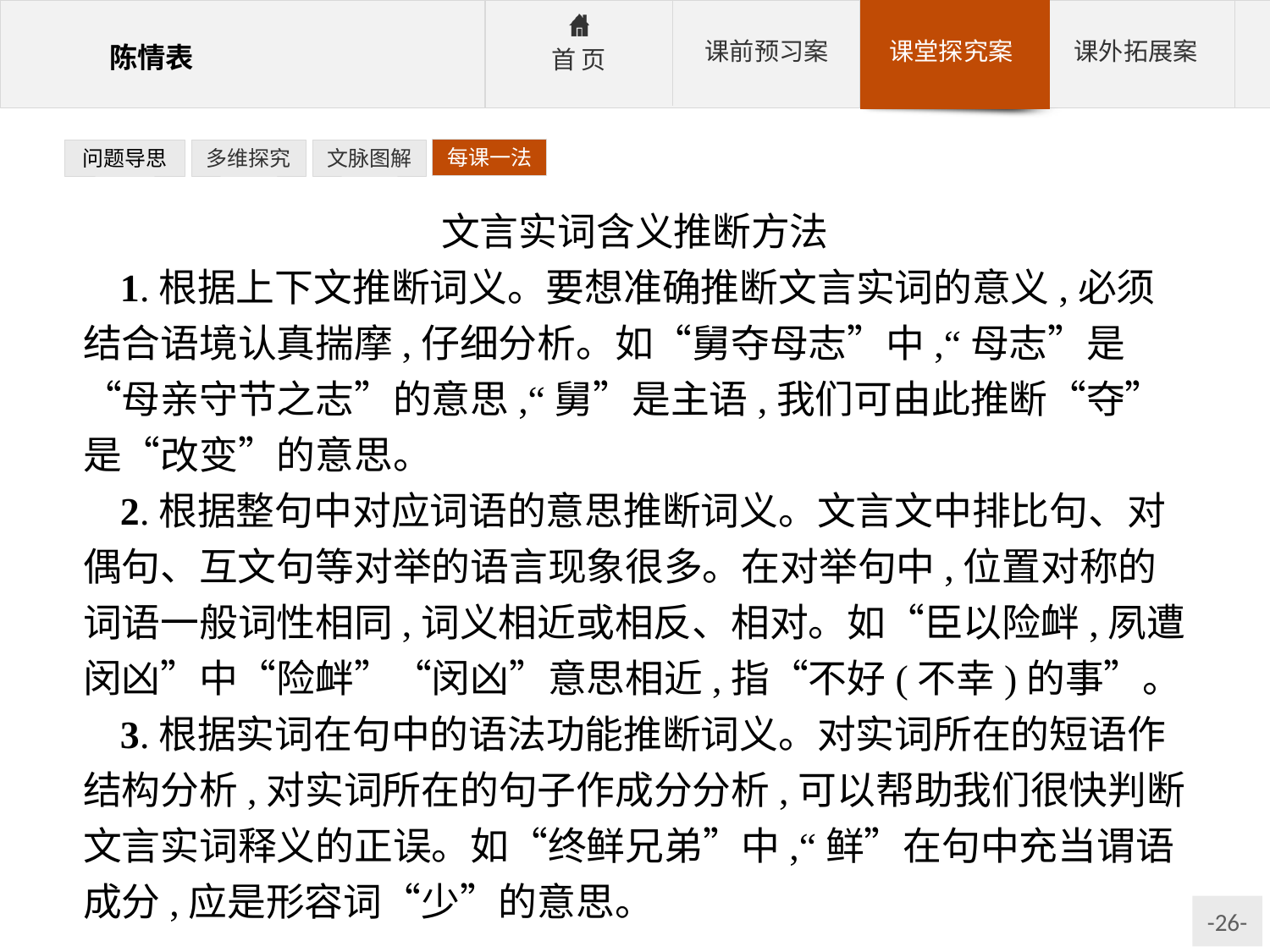

每课一法
问题导思
多维探究
文脉图解
文言实词含义推断方法
1.根据上下文推断词义。要想准确推断文言实词的意义,必须结合语境认真揣摩,仔细分析。如“舅夺母志”中,“母志”是“母亲守节之志”的意思,“舅”是主语,我们可由此推断“夺”是“改变”的意思。
2.根据整句中对应词语的意思推断词义。文言文中排比句、对偶句、互文句等对举的语言现象很多。在对举句中,位置对称的词语一般词性相同,词义相近或相反、相对。如“臣以险衅,夙遭闵凶”中“险衅”“闵凶”意思相近,指“不好(不幸)的事”。
3.根据实词在句中的语法功能推断词义。对实词所在的短语作结构分析,对实词所在的句子作成分分析,可以帮助我们很快判断文言实词释义的正误。如“终鲜兄弟”中,“鲜”在句中充当谓语成分,应是形容词“少”的意思。